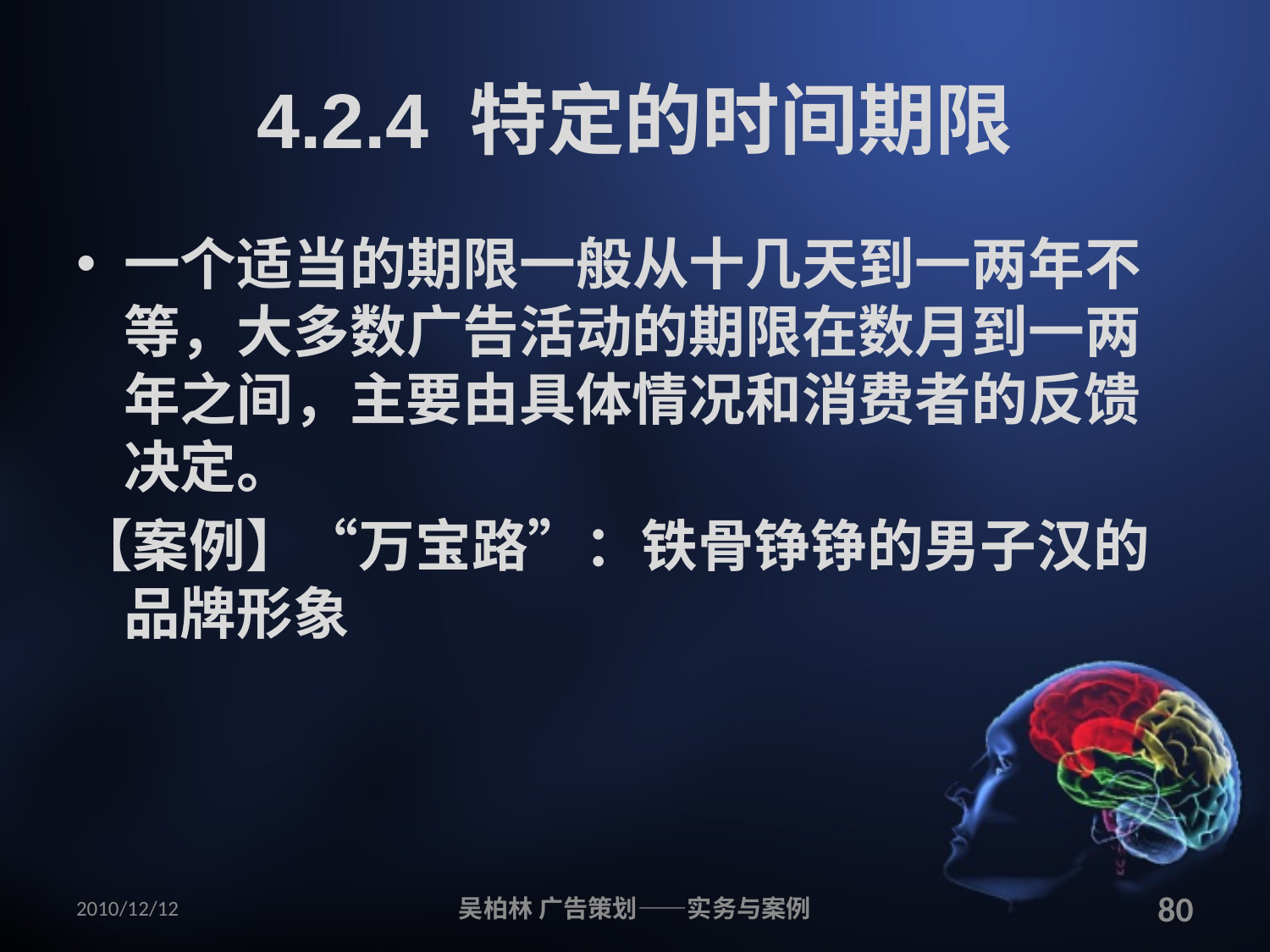

# 4.2.4 特定的时间期限
一个适当的期限一般从十几天到一两年不等，大多数广告活动的期限在数月到一两年之间，主要由具体情况和消费者的反馈决定。
【案例】“万宝路”：铁骨铮铮的男子汉的品牌形象
2010/12/12
吴柏林 广告策划——实务与案例
80